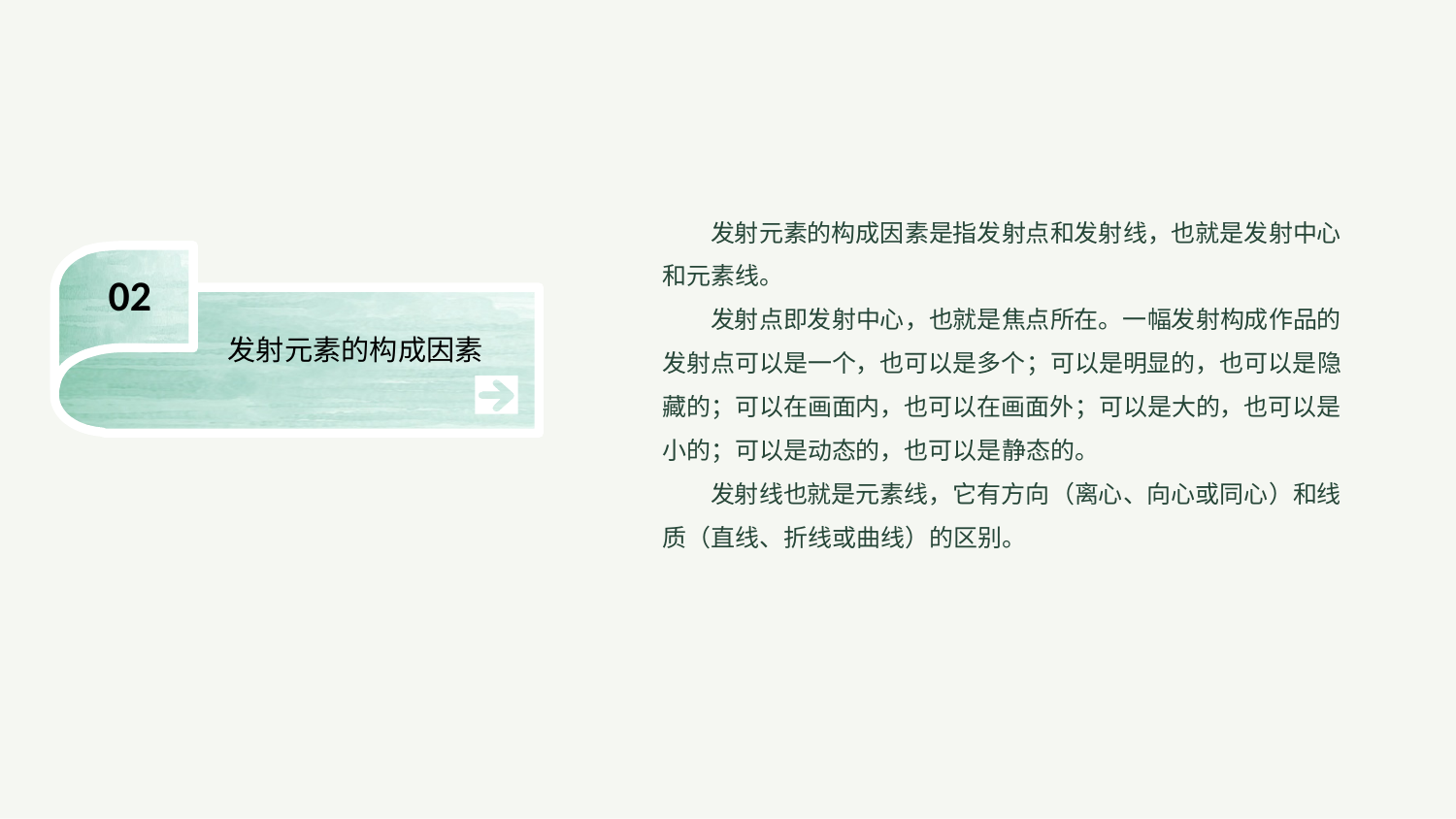

发射元素的构成因素是指发射点和发射线，也就是发射中心和元素线。
发射点即发射中心，也就是焦点所在。一幅发射构成作品的发射点可以是一个，也可以是多个；可以是明显的，也可以是隐藏的；可以在画面内，也可以在画面外；可以是大的，也可以是小的；可以是动态的，也可以是静态的。
发射线也就是元素线，它有方向（离心、向心或同心）和线质（直线、折线或曲线）的区别。

02
发射元素的构成因素